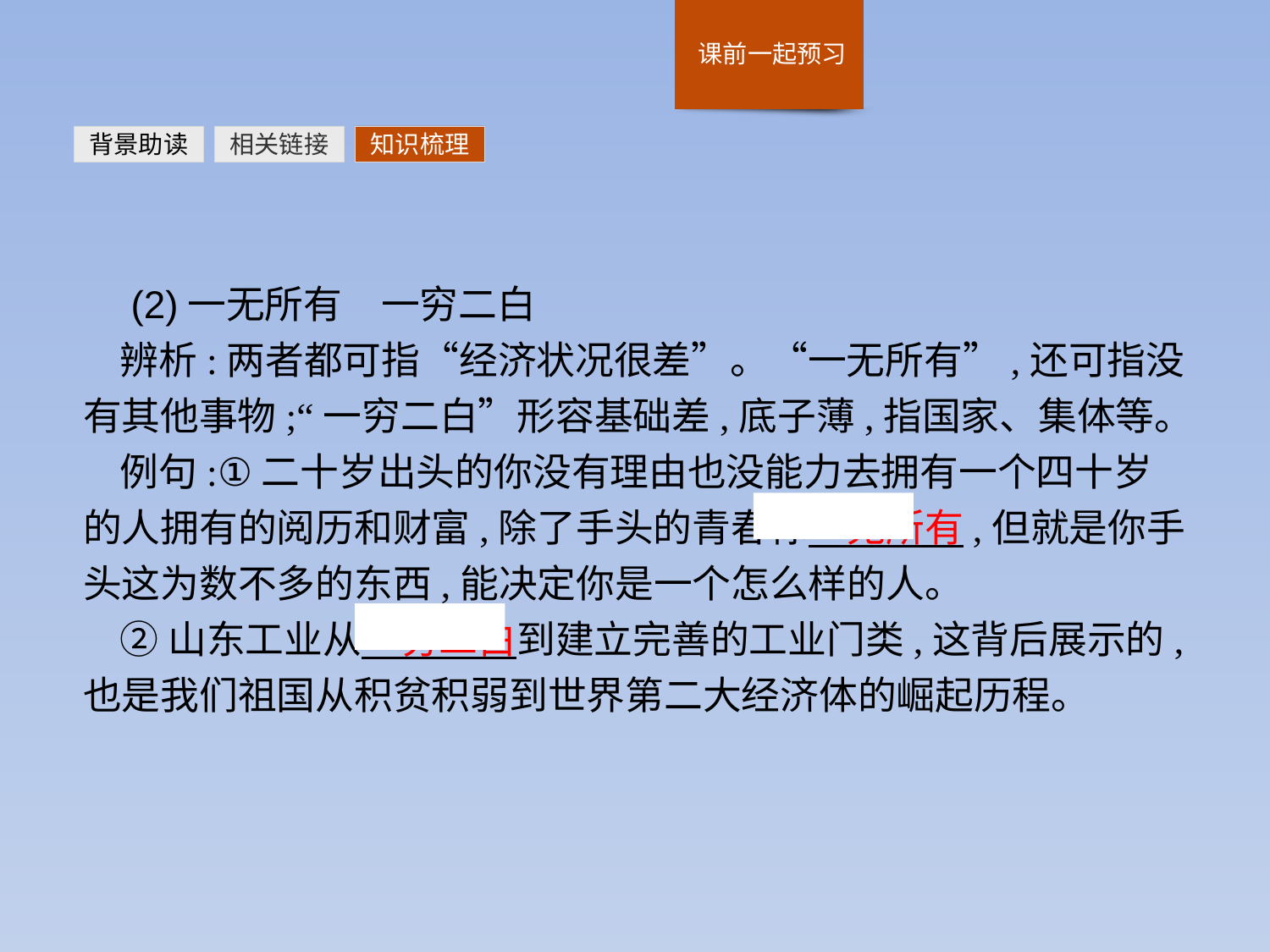

背景助读
相关链接
知识梳理
 (2)一无所有　一穷二白
辨析:两者都可指“经济状况很差”。“一无所有”,还可指没有其他事物;“一穷二白”形容基础差,底子薄,指国家、集体等。
例句:①二十岁出头的你没有理由也没能力去拥有一个四十岁的人拥有的阅历和财富,除了手头的青春你一无所有,但就是你手头这为数不多的东西,能决定你是一个怎么样的人。
②山东工业从一穷二白到建立完善的工业门类,这背后展示的,也是我们祖国从积贫积弱到世界第二大经济体的崛起历程。